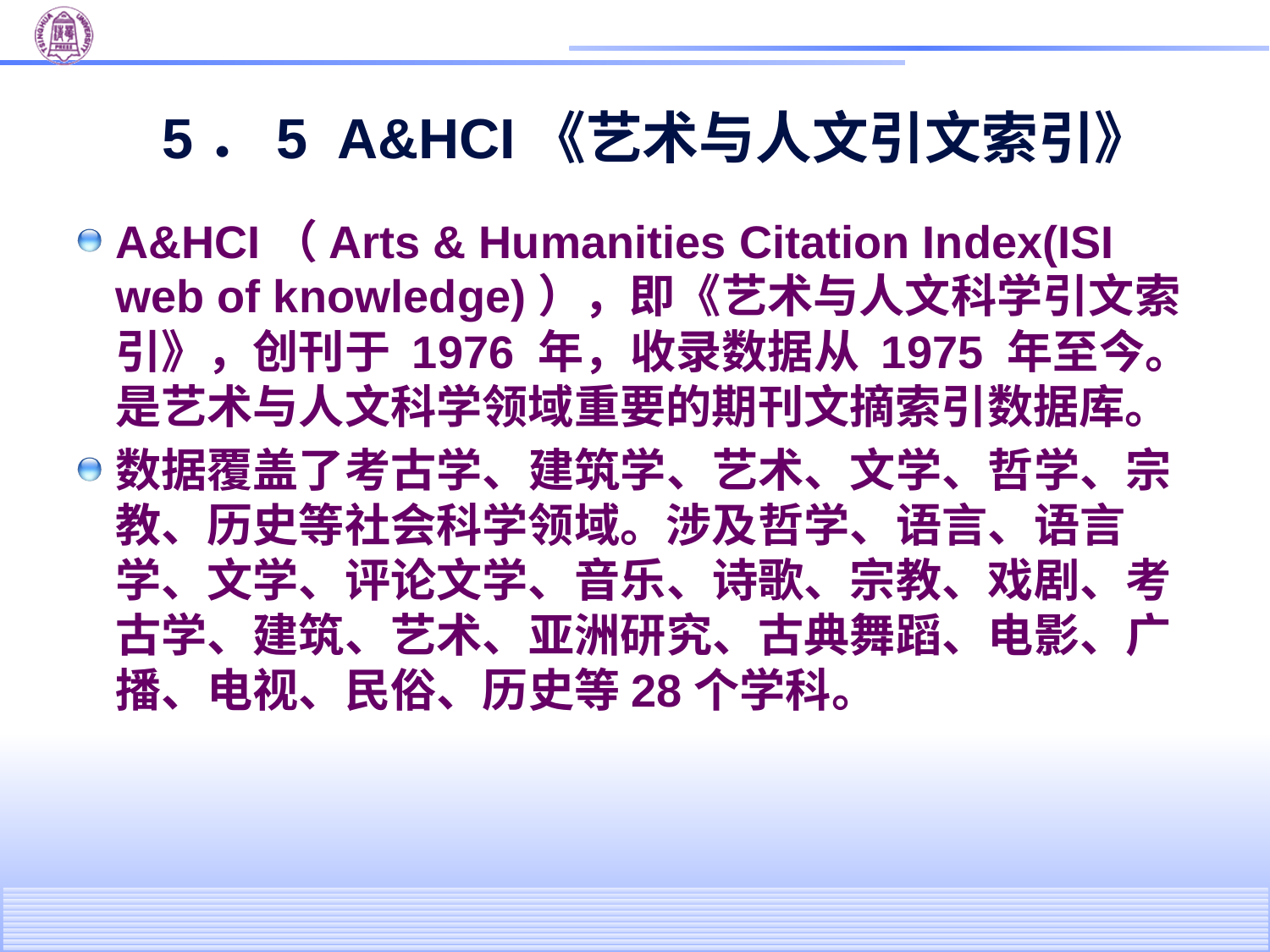

# 5．5  A&HCI《艺术与人文引文索引》
A&HCI（Arts & Humanities Citation Index(ISI web of knowledge)），即《艺术与人文科学引文索引》，创刊于 1976 年，收录数据从 1975 年至今。是艺术与人文科学领域重要的期刊文摘索引数据库。
数据覆盖了考古学、建筑学、艺术、文学、哲学、宗教、历史等社会科学领域。涉及哲学、语言、语言学、文学、评论文学、音乐、诗歌、宗教、戏剧、考古学、建筑、艺术、亚洲研究、古典舞蹈、电影、广播、电视、民俗、历史等28个学科。